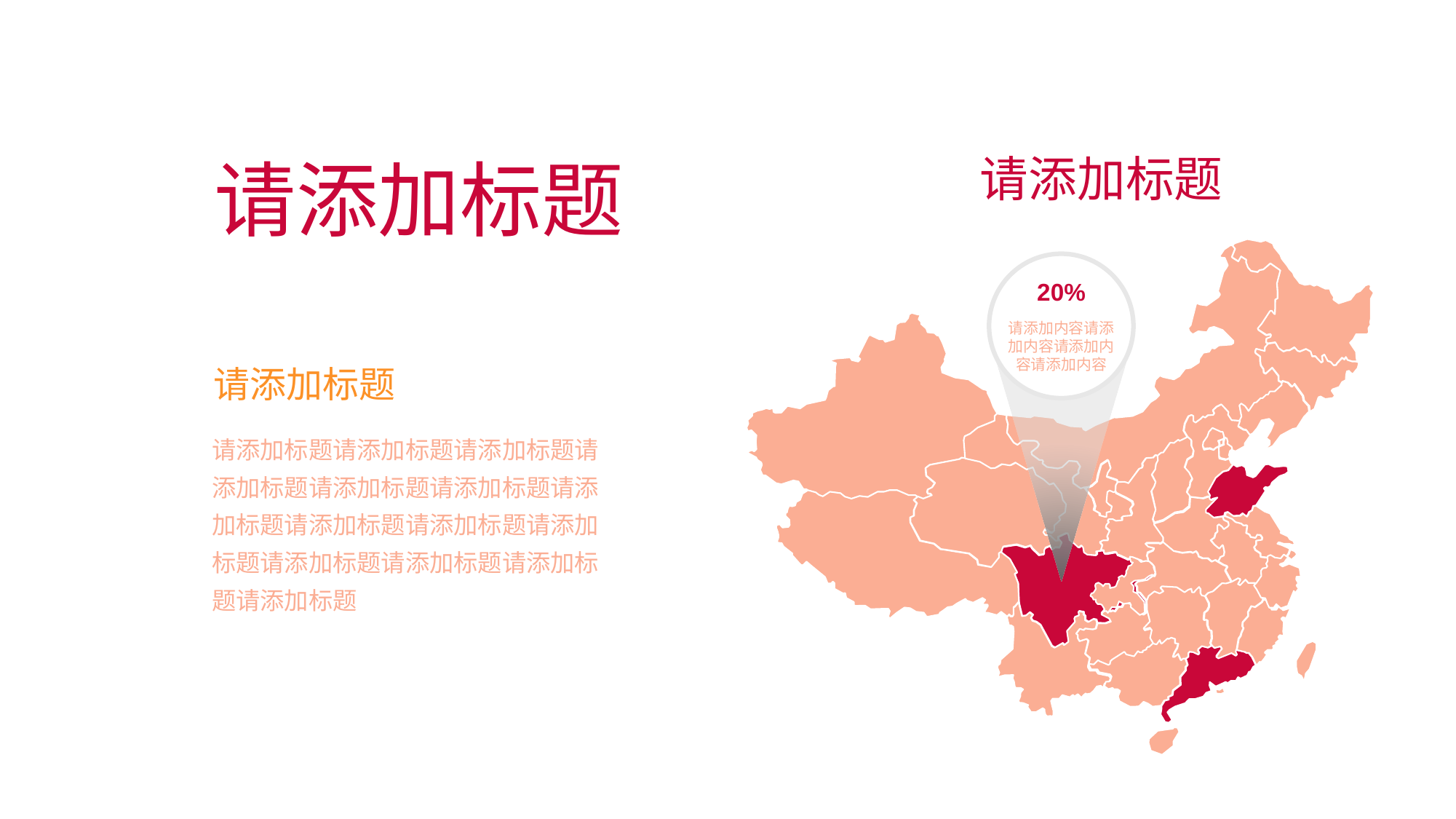

请添加标题
请添加标题

20%
请添加内容请添加内容请添加内容请添加内容

请添加标题
请添加标题请添加标题请添加标题请添加标题请添加标题请添加标题请添加标题请添加标题请添加标题请添加标题请添加标题请添加标题请添加标题请添加标题